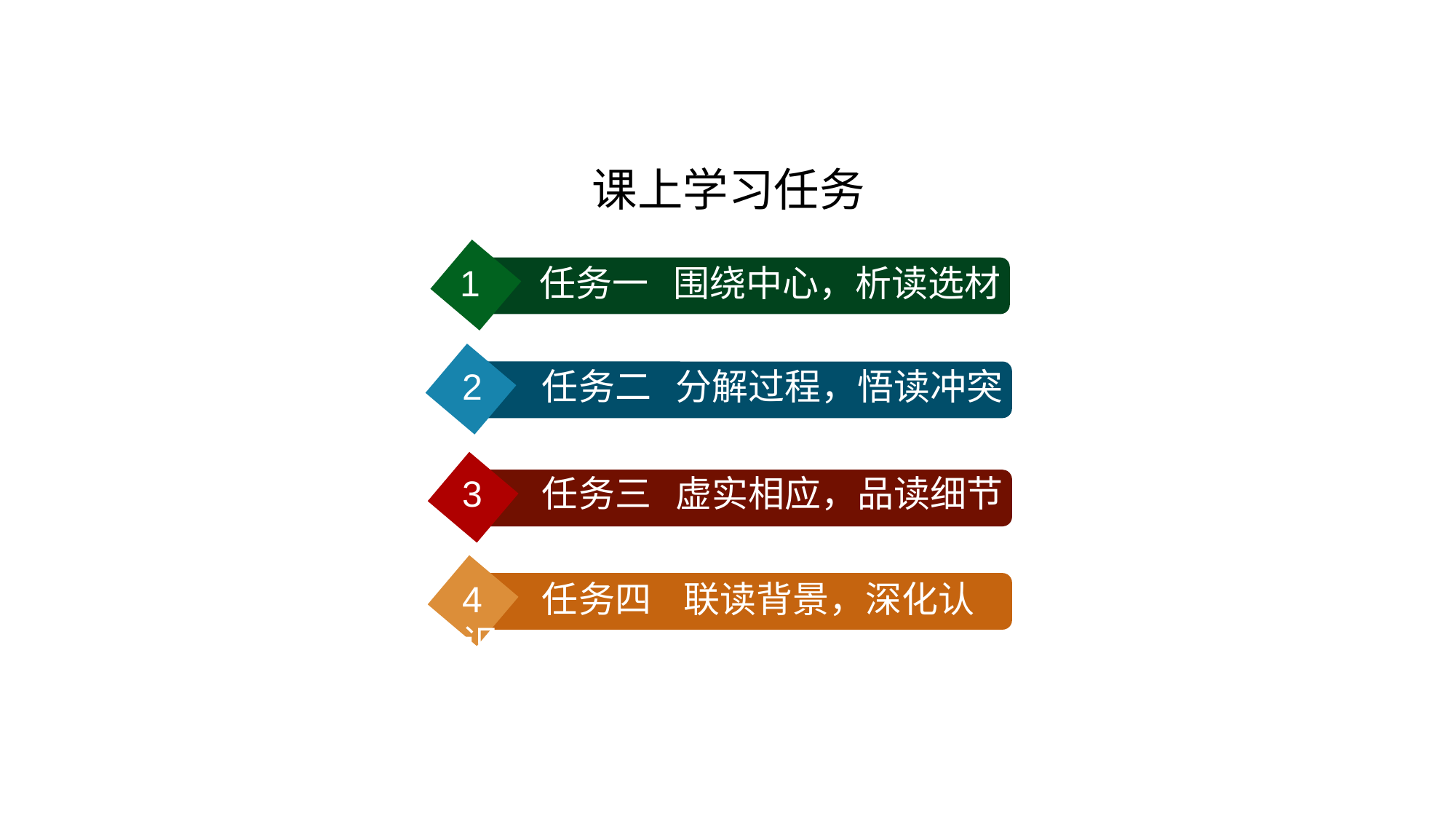

# 课上学习任务

1     任务一   围绕中心，析读选材

2     任务二   分解过程，悟读冲突

3     任务三   虚实相应，品读细节

4     任务四    联读背景，深化认识